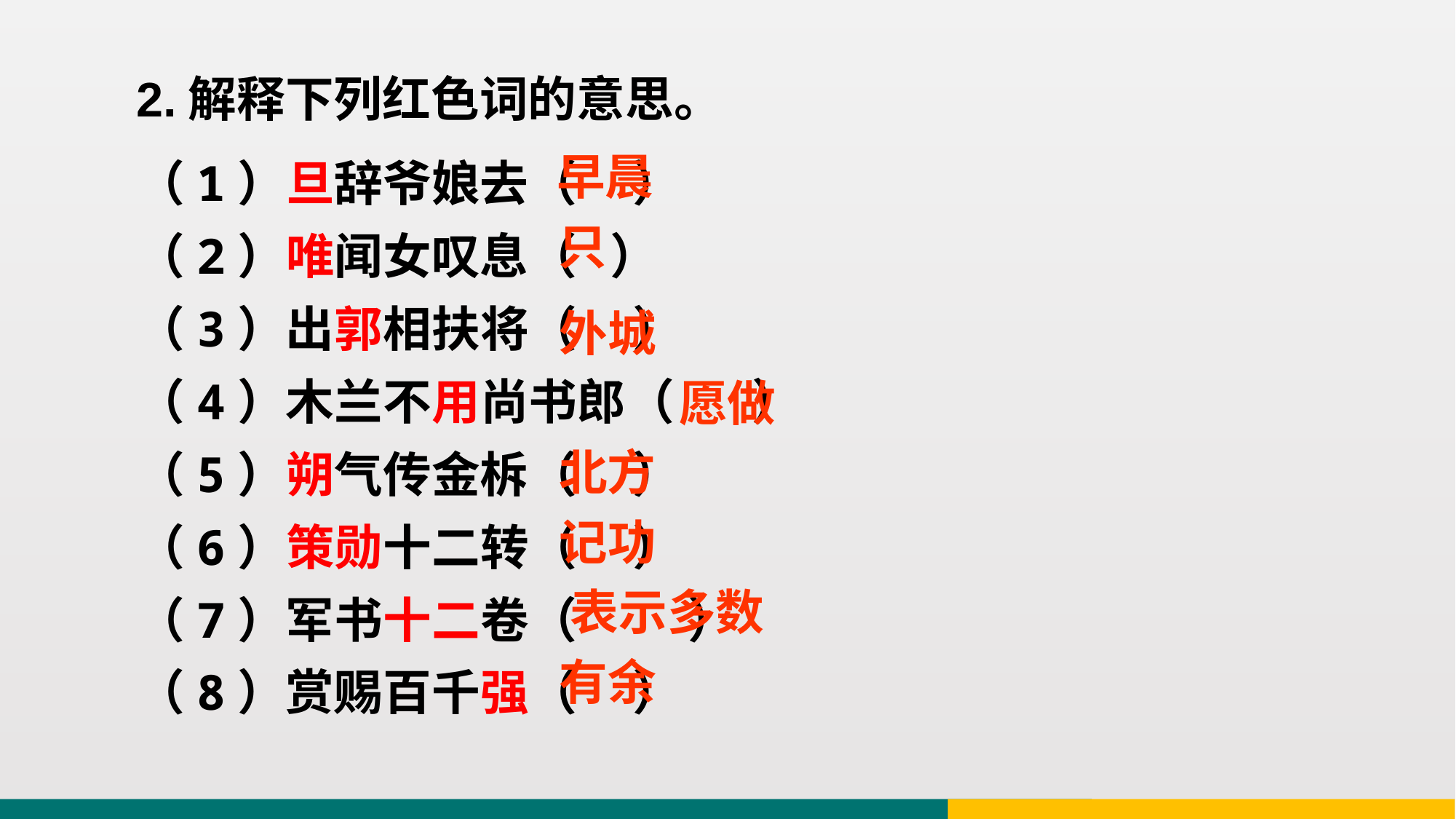

2.解释下列红色词的意思。
（1）旦辞爷娘去（     ）
（2）唯闻女叹息（   ）
（3）出郭相扶将（     ）
（4）木兰不用尚书郎（       ）
（5）朔气传金柝（     ）
（6）策勋十二转（     ）
（7）军书十二卷（          ）
（8）赏赐百千强（     ）
早晨
只
外城
愿做
北方
记功
表示多数
有余